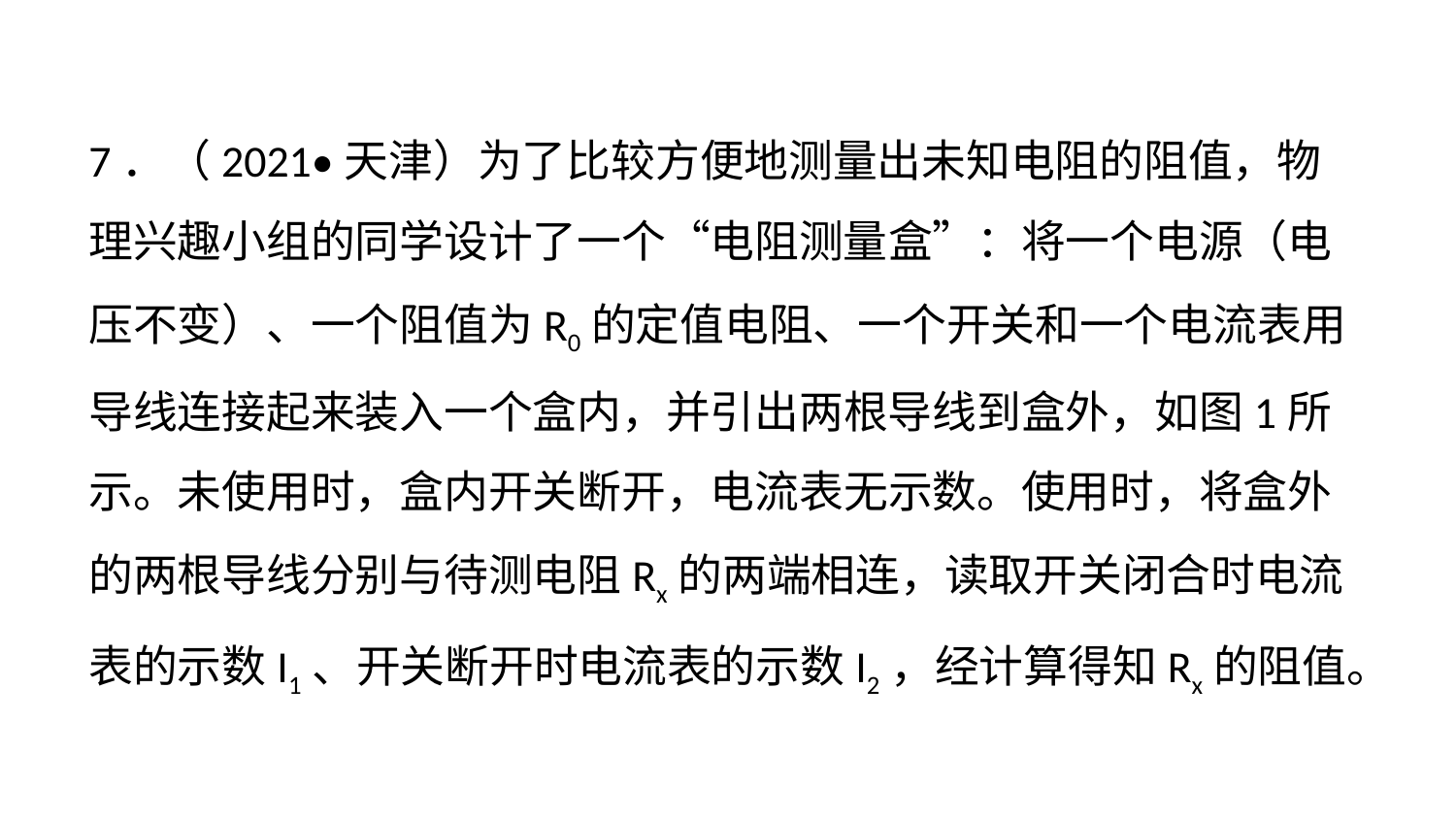

7．（2021•天津）为了比较方便地测量出未知电阻的阻值，物理兴趣小组的同学设计了一个“电阻测量盒”：将一个电源（电压不变）、一个阻值为R0的定值电阻、一个开关和一个电流表用导线连接起来装入一个盒内，并引出两根导线到盒外，如图1所示。未使用时，盒内开关断开，电流表无示数。使用时，将盒外的两根导线分别与待测电阻Rx的两端相连，读取开关闭合时电流表的示数I1、开关断开时电流表的示数I2，经计算得知Rx的阻值。